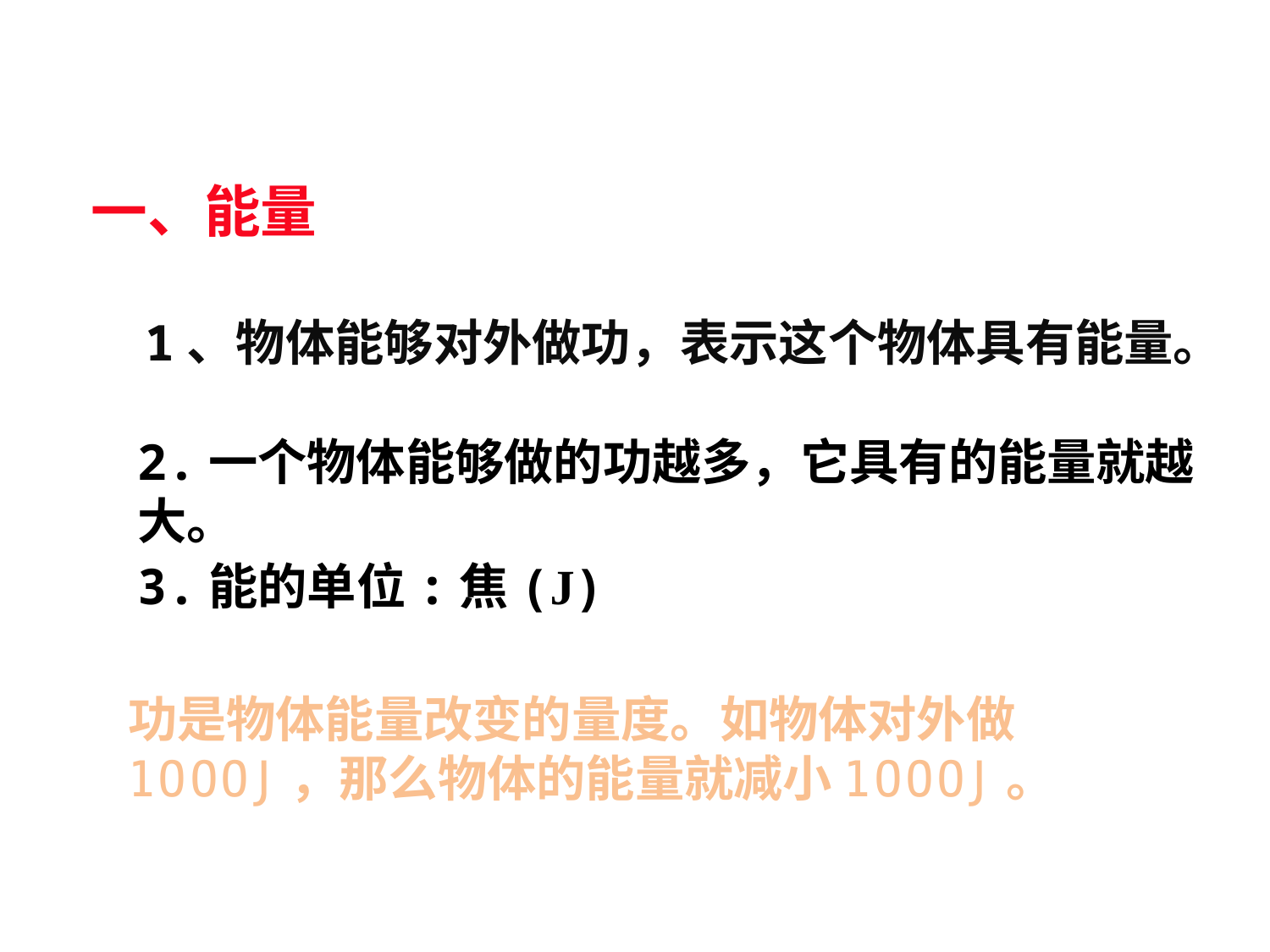

一、能量
 1、物体能够对外做功，表示这个物体具有能量。
2.一个物体能够做的功越多，它具有的能量就越大。
3.能的单位:焦(J)
功是物体能量改变的量度。如物体对外做
1000J，那么物体的能量就减小1000J。